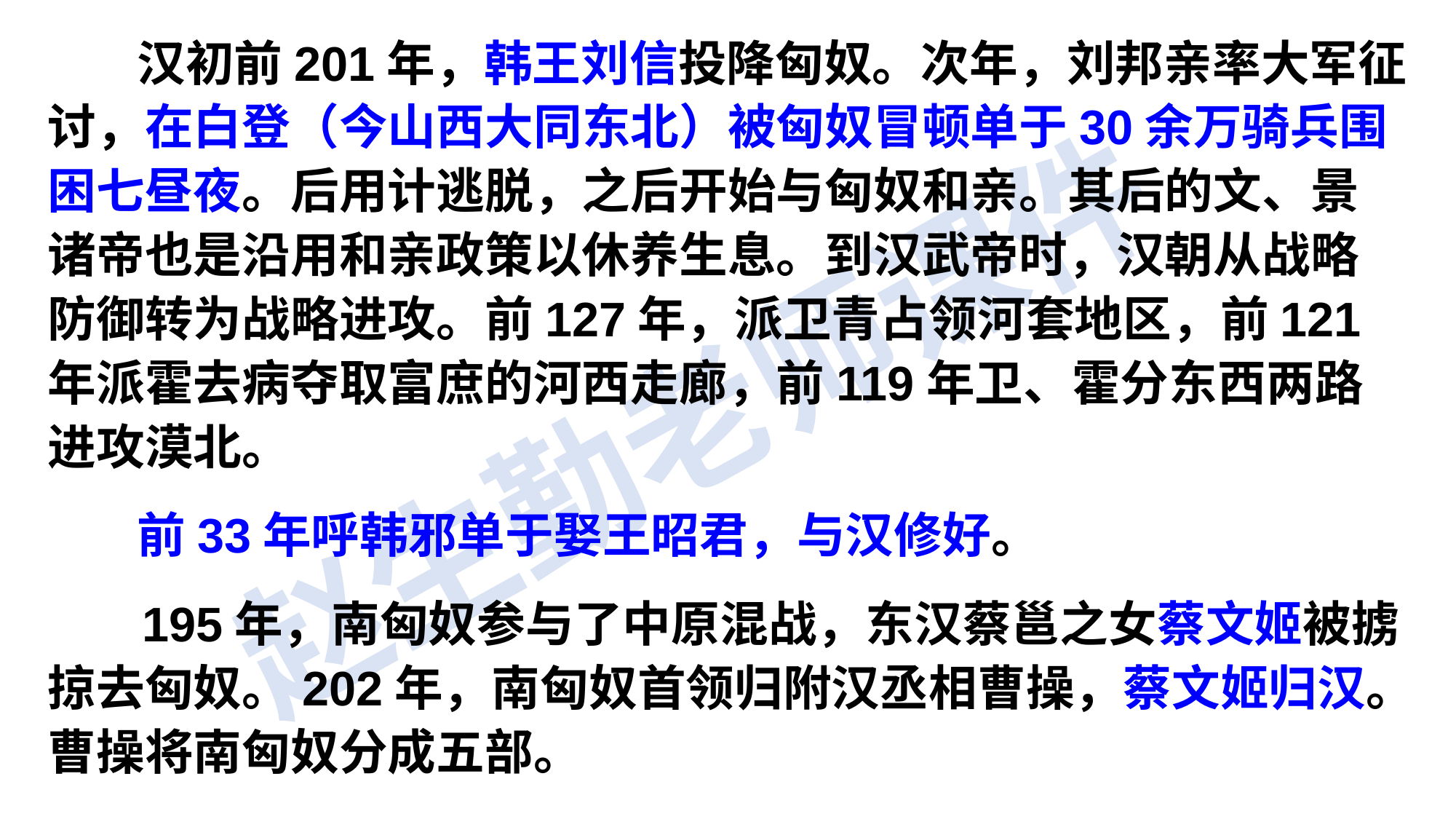

汉初前201年，韩王刘信投降匈奴。次年，刘邦亲率大军征讨，在白登（今山西大同东北）被匈奴冒顿单于30余万骑兵围困七昼夜。后用计逃脱，之后开始与匈奴和亲。其后的文、景诸帝也是沿用和亲政策以休养生息。到汉武帝时，汉朝从战略防御转为战略进攻。前127年，派卫青占领河套地区，前121年派霍去病夺取富庶的河西走廊，前119年卫、霍分东西两路进攻漠北。
       前33年呼韩邪单于娶王昭君，与汉修好。
       195年，南匈奴参与了中原混战，东汉蔡邕之女蔡文姬被掳掠去匈奴。202年，南匈奴首领归附汉丞相曹操，蔡文姬归汉。曹操将南匈奴分成五部。